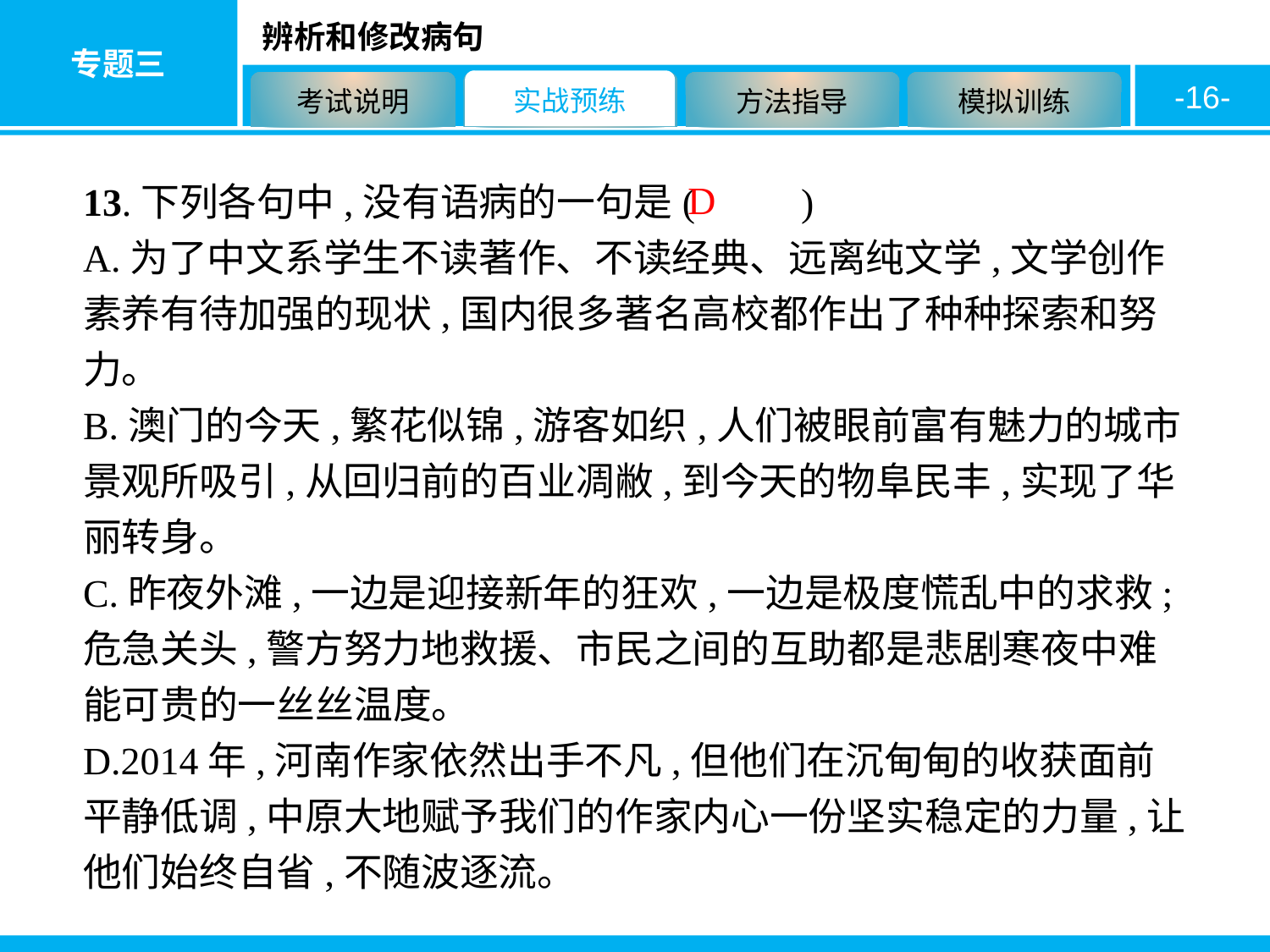

-16-
D
13.下列各句中,没有语病的一句是( 　　)
A.为了中文系学生不读著作、不读经典、远离纯文学,文学创作素养有待加强的现状,国内很多著名高校都作出了种种探索和努力。
B.澳门的今天,繁花似锦,游客如织,人们被眼前富有魅力的城市景观所吸引,从回归前的百业凋敝,到今天的物阜民丰,实现了华丽转身。
C.昨夜外滩,一边是迎接新年的狂欢,一边是极度慌乱中的求救;危急关头,警方努力地救援、市民之间的互助都是悲剧寒夜中难能可贵的一丝丝温度。
D.2014年,河南作家依然出手不凡,但他们在沉甸甸的收获面前平静低调,中原大地赋予我们的作家内心一份坚实稳定的力量,让他们始终自省,不随波逐流。